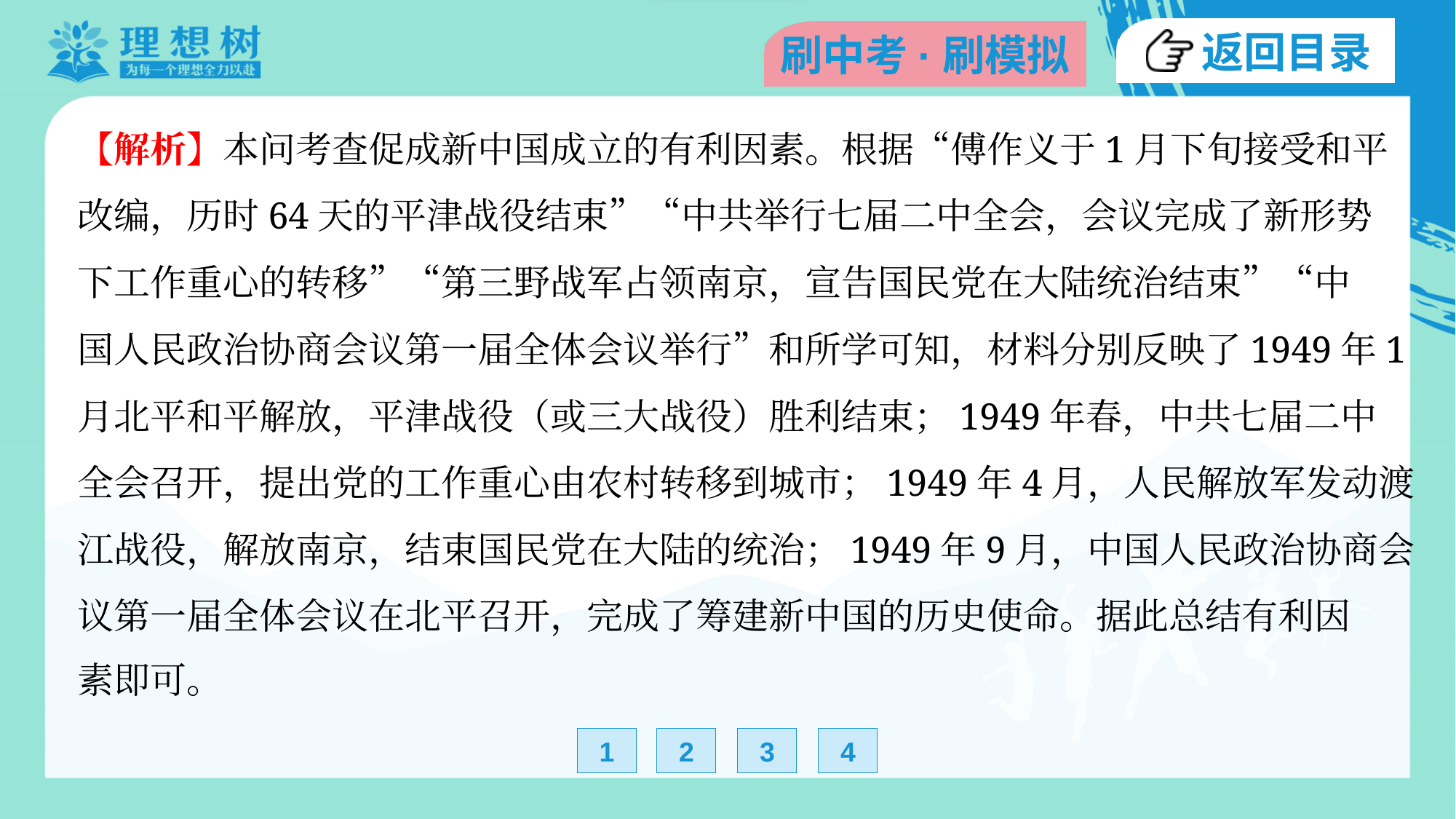

【解析】本问考查促成新中国成立的有利因素。根据“傅作义于1月下旬接受和平
改编，历时64天的平津战役结束”“中共举行七届二中全会，会议完成了新形势
下工作重心的转移”“第三野战军占领南京，宣告国民党在大陆统治结束”“中
国人民政治协商会议第一届全体会议举行”和所学可知，材料分别反映了1949年1
月北平和平解放，平津战役（或三大战役）胜利结束；1949年春，中共七届二中
全会召开，提出党的工作重心由农村转移到城市；1949年4月，人民解放军发动渡
江战役，解放南京，结束国民党在大陆的统治；1949年9月，中国人民政治协商会
议第一届全体会议在北平召开，完成了筹建新中国的历史使命。据此总结有利因
素即可。